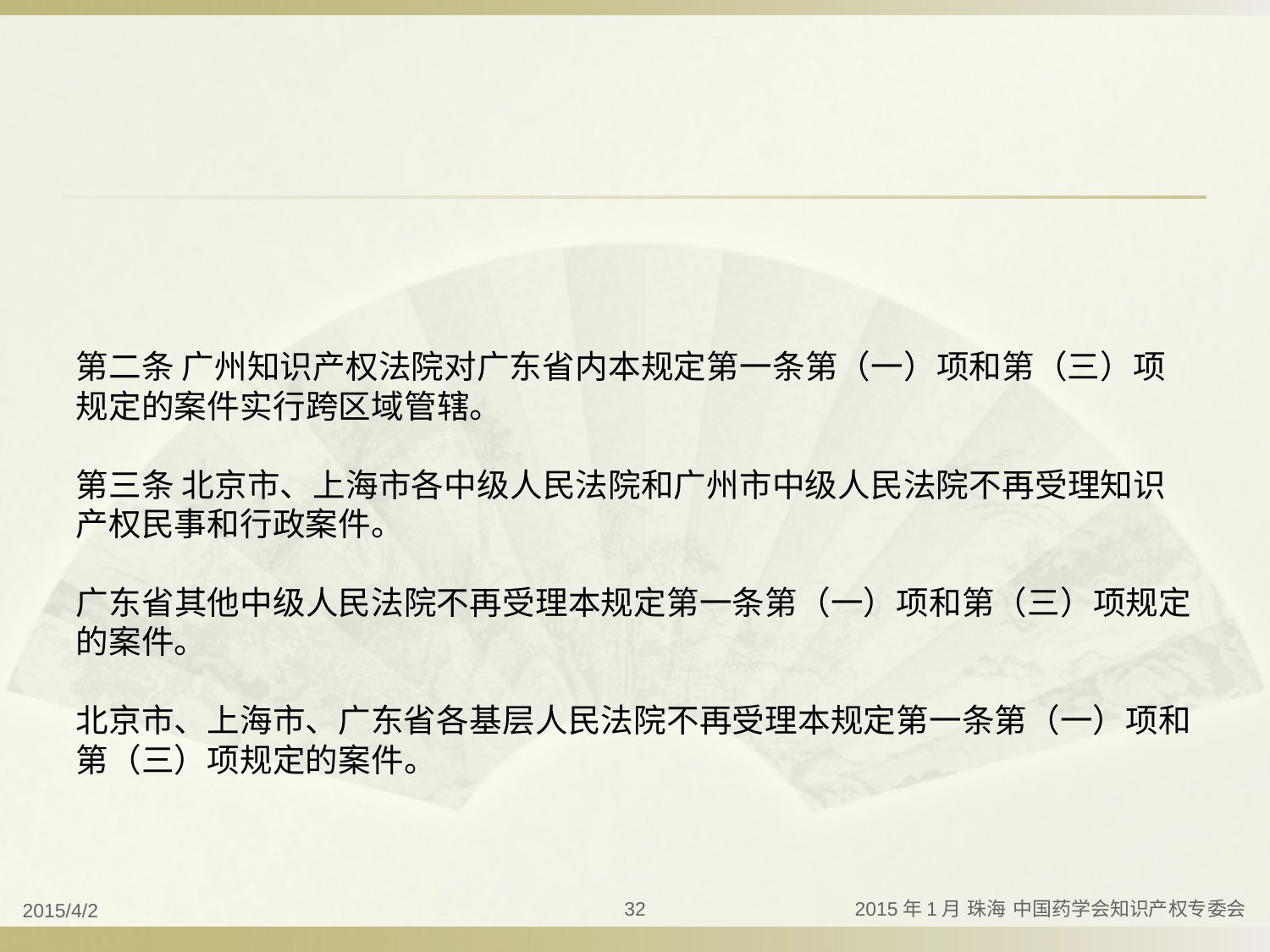

#
第二条 广州知识产权法院对广东省内本规定第一条第（一）项和第（三）项规定的案件实行跨区域管辖。
第三条 北京市、上海市各中级人民法院和广州市中级人民法院不再受理知识产权民事和行政案件。
广东省其他中级人民法院不再受理本规定第一条第（一）项和第（三）项规定的案件。
北京市、上海市、广东省各基层人民法院不再受理本规定第一条第（一）项和第（三）项规定的案件。
2015/4/2
32
2015年1月 珠海 中国药学会知识产权专委会